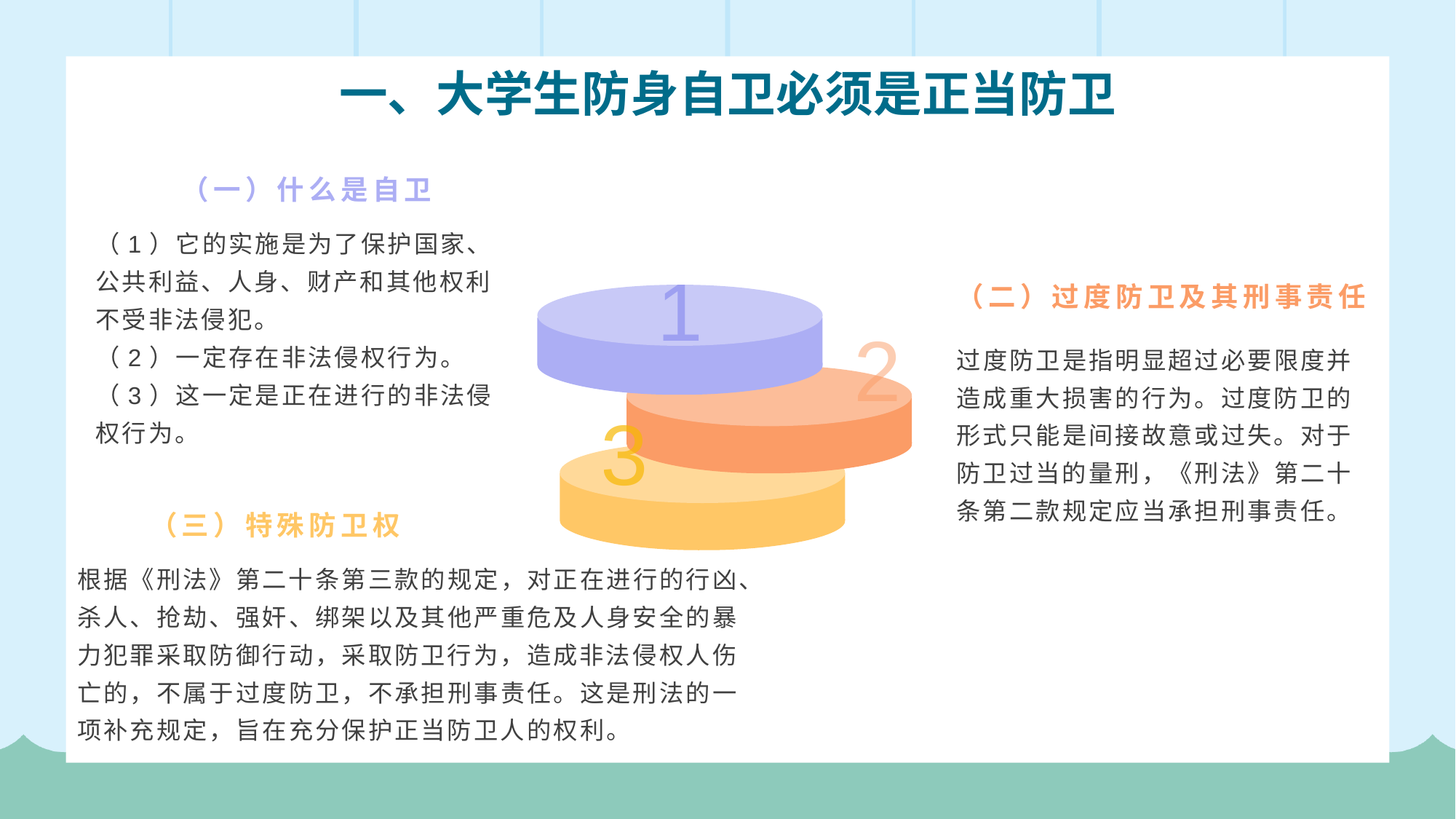

一、大学生防身自卫必须是正当防卫
（一）什么是自卫
（1）它的实施是为了保护国家、公共利益、人身、财产和其他权利不受非法侵犯。
（2）一定存在非法侵权行为。
（3）这一定是正在进行的非法侵权行为。
1
（二）过度防卫及其刑事责任

2

过度防卫是指明显超过必要限度并造成重大损害的行为。过度防卫的形式只能是间接故意或过失。对于防卫过当的量刑，《刑法》第二十条第二款规定应当承担刑事责任。

3

（三）特殊防卫权
根据《刑法》第二十条第三款的规定，对正在进行的行凶、杀人、抢劫、强奸、绑架以及其他严重危及人身安全的暴力犯罪采取防御行动，采取防卫行为，造成非法侵权人伤亡的，不属于过度防卫，不承担刑事责任。这是刑法的一项补充规定，旨在充分保护正当防卫人的权利。